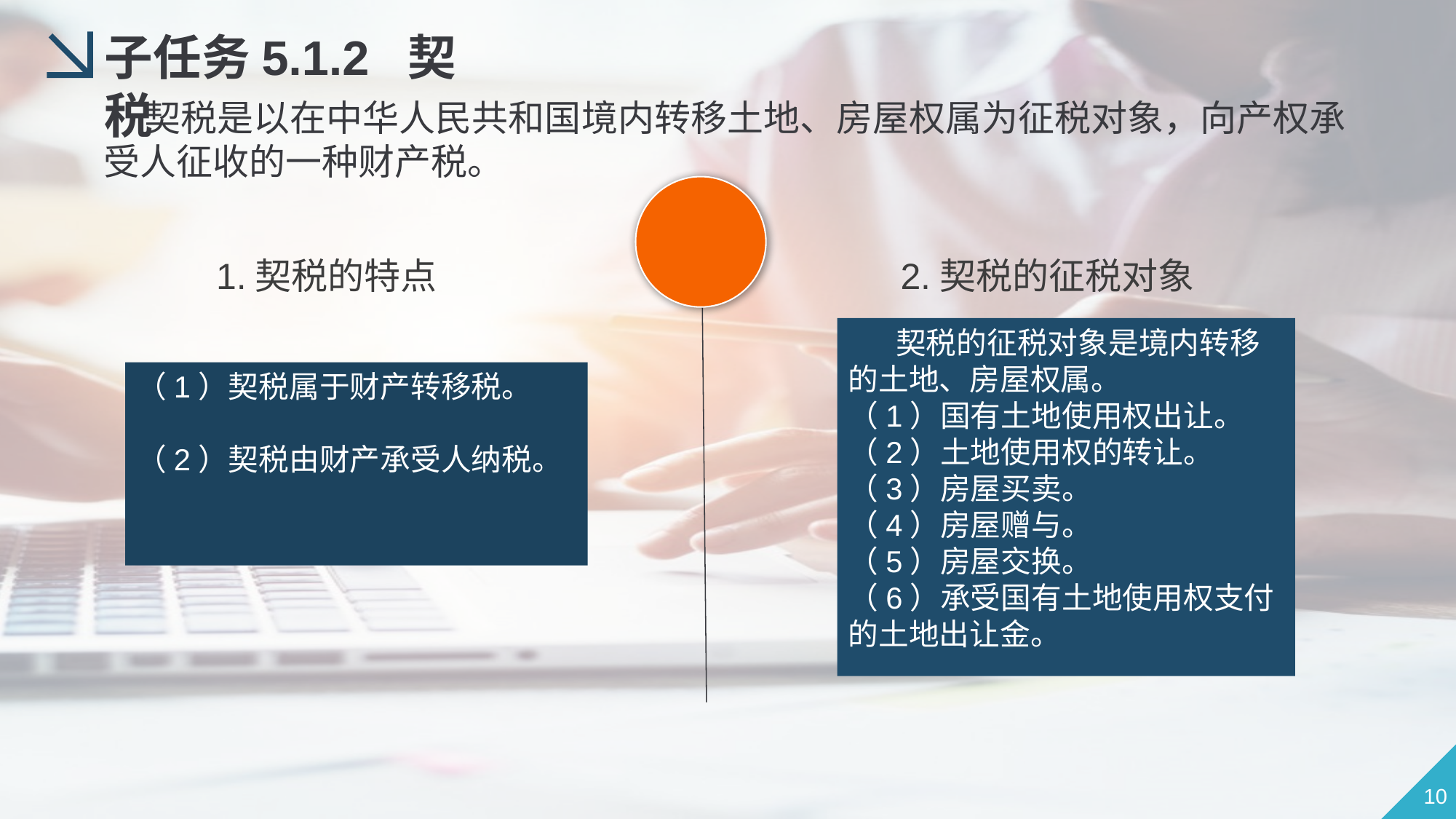

子任务5.1.2  契税

     契税是以在中华人民共和国境内转移土地、房屋权属为征税对象，向产权承受人征收的一种财产税。

1.契税的特点
2.契税的征税对象
      契税的征税对象是境内转移的土地、房屋权属。
（1）国有土地使用权出让。
（2）土地使用权的转让。
（3）房屋买卖。
（4）房屋赠与。
（5）房屋交换。
（6）承受国有土地使用权支付的土地出让金。
（1）契税属于财产转移税。

（2）契税由财产承受人纳税。